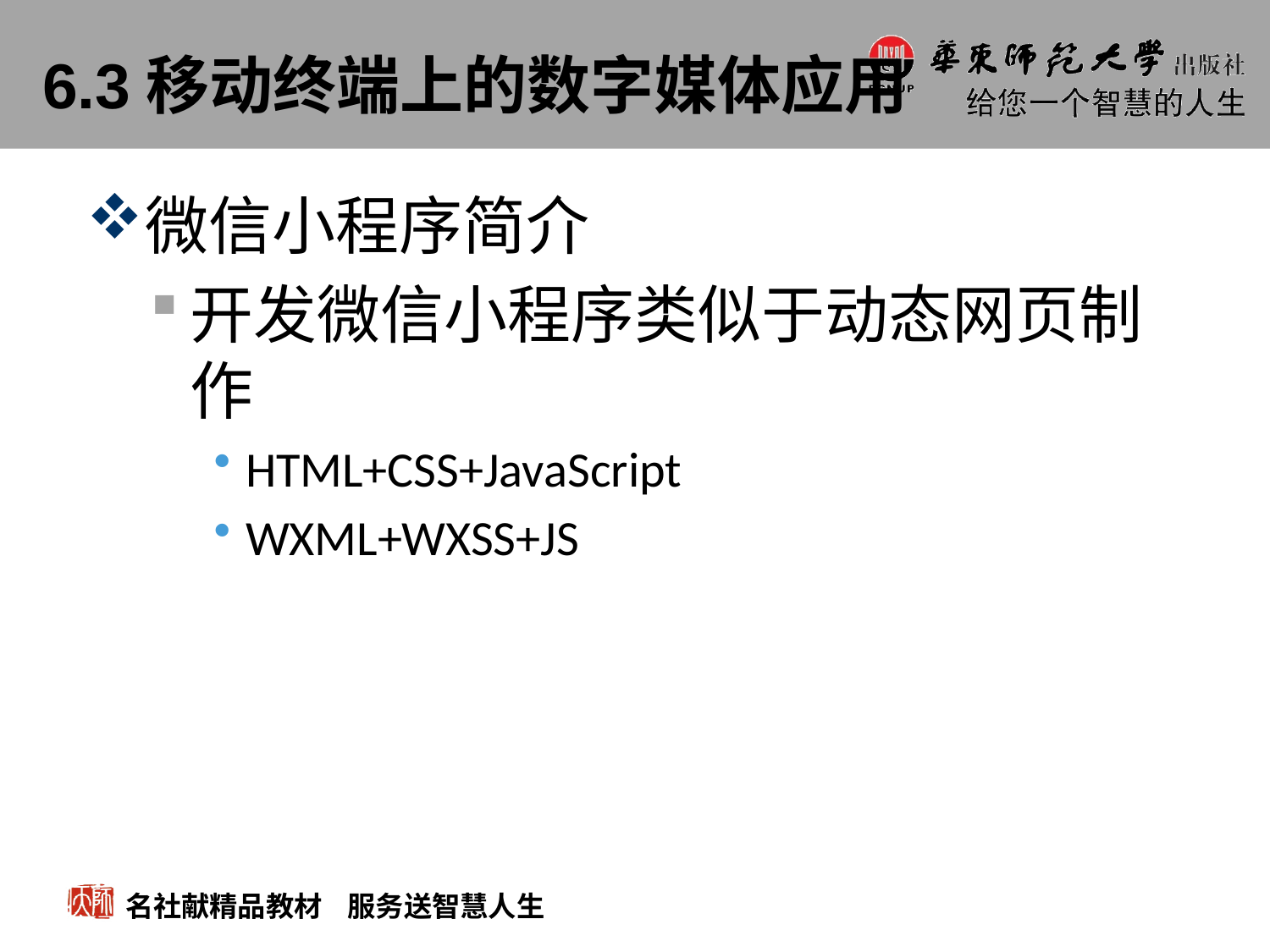

# 6.3移动终端上的数字媒体应用
微信小程序简介
开发微信小程序类似于动态网页制作
HTML+CSS+JavaScript
WXML+WXSS+JS